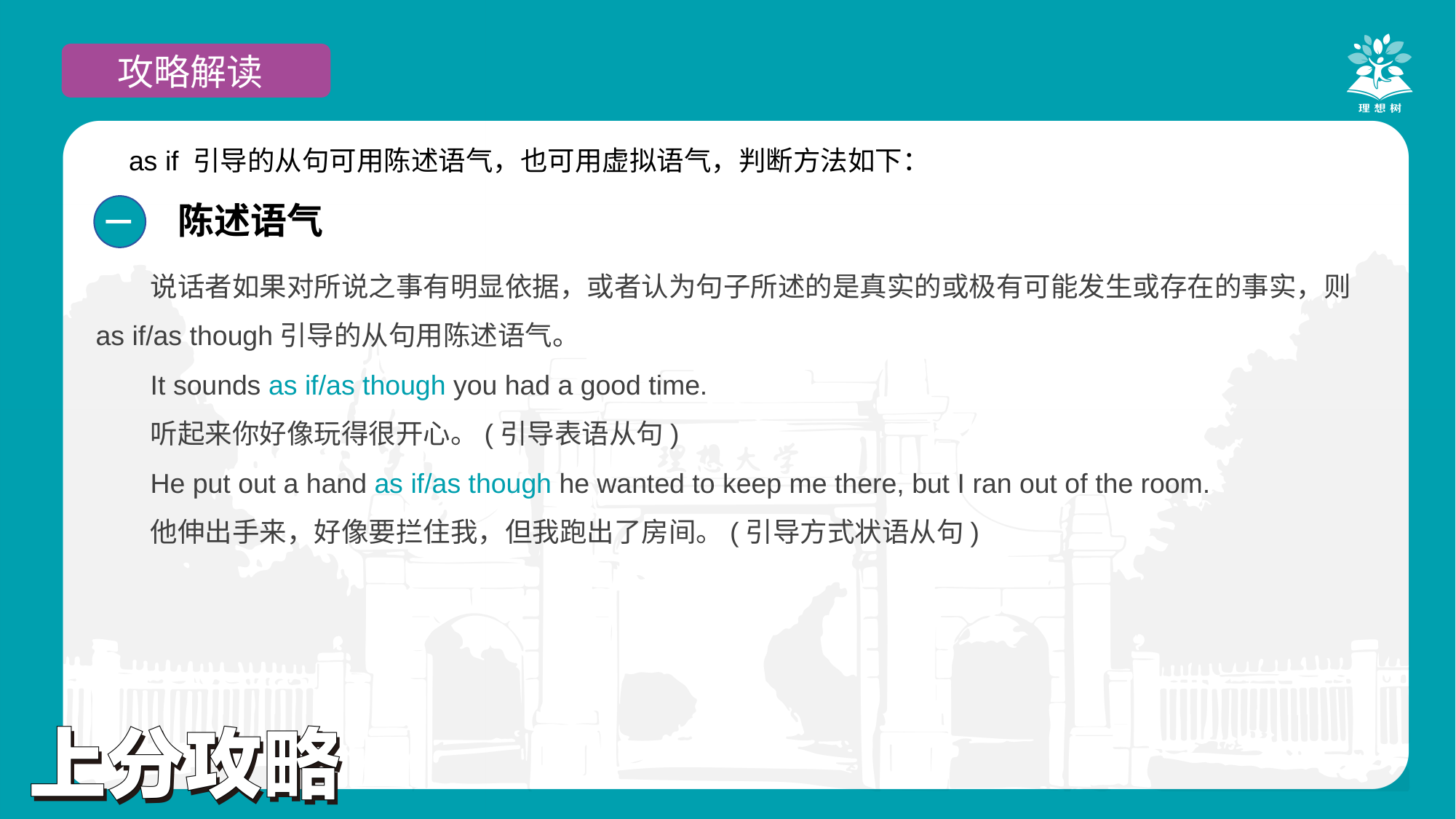

攻略解读
as if 引导的从句可用陈述语气，也可用虚拟语气，判断方法如下：
陈述语气

一
说话者如果对所说之事有明显依据，或者认为句子所述的是真实的或极有可能发生或存在的事实，则 as if/as though引导的从句用陈述语气。
It sounds as if/as though you had a good time.
听起来你好像玩得很开心。(引导表语从句)
He put out a hand as if/as though he wanted to keep me there, but I ran out of the room.
他伸出手来，好像要拦住我，但我跑出了房间。(引导方式状语从句)